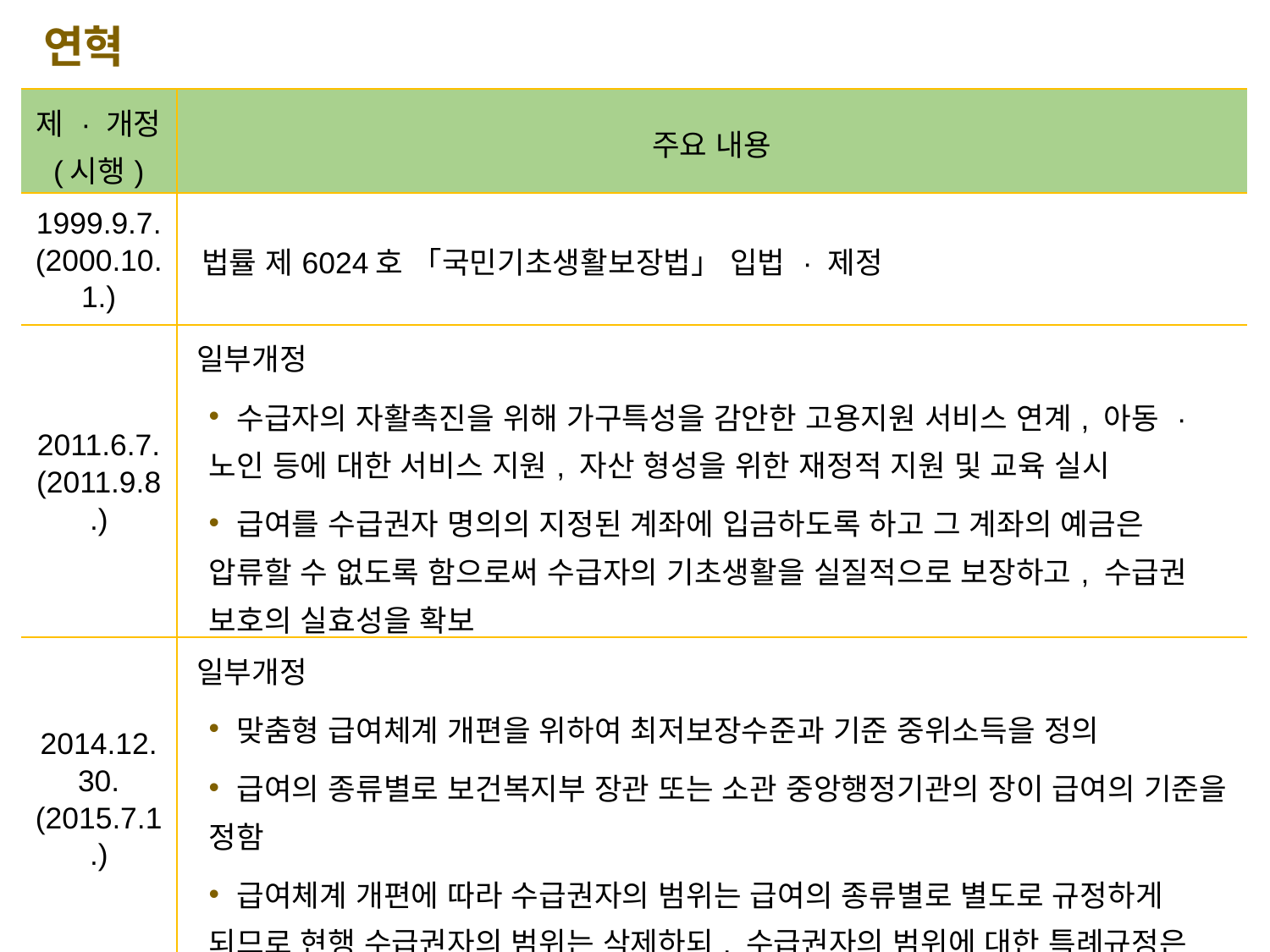

연혁
| 제 · 개정 (시행) | 주요 내용 |
| --- | --- |
| 1999.9.7. (2000.10.1.) | 법률 제6024호 「국민기초생활보장법」 입법 · 제정 |
| 2011.6.7. (2011.9.8.) | 일부개정 수급자의 자활촉진을 위해 가구특성을 감안한 고용지원 서비스 연계, 아동 · 노인 등에 대한 서비스 지원, 자산 형성을 위한 재정적 지원 및 교육 실시 급여를 수급권자 명의의 지정된 계좌에 입금하도록 하고 그 계좌의 예금은 압류할 수 없도록 함으로써 수급자의 기초생활을 실질적으로 보장하고, 수급권 보호의 실효성을 확보 |
| 2014.12.30. (2015.7.1.) | 일부개정 맞춤형 급여체계 개편을 위하여 최저보장수준과 기준 중위소득을 정의 급여의 종류별로 보건복지부 장관 또는 소관 중앙행정기관의 장이 급여의 기준을 정함 급여체계 개편에 따라 수급권자의 범위는 급여의 종류별로 별도로 규정하게 되므로 현행 수급권자의 범위는 삭제하되, 수급권자의 범위에 대한 특례규정은 별도로 규정 |